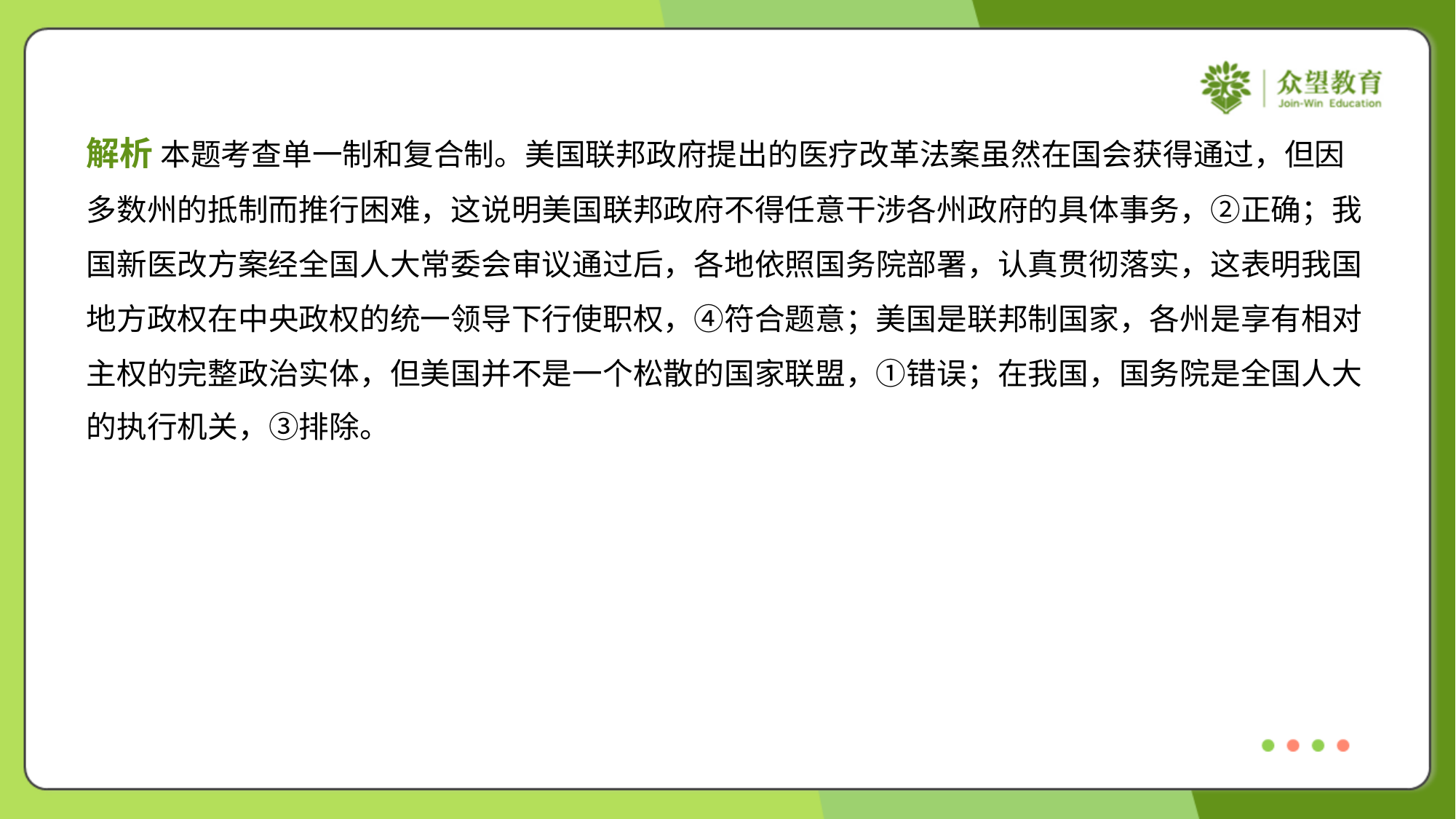

解析 本题考查单一制和复合制。美国联邦政府提出的医疗改革法案虽然在国会获得通过，但因
多数州的抵制而推行困难，这说明美国联邦政府不得任意干涉各州政府的具体事务，②正确；我
国新医改方案经全国人大常委会审议通过后，各地依照国务院部署，认真贯彻落实，这表明我国
地方政权在中央政权的统一领导下行使职权，④符合题意；美国是联邦制国家，各州是享有相对
主权的完整政治实体，但美国并不是一个松散的国家联盟，①错误；在我国，国务院是全国人大
的执行机关，③排除。